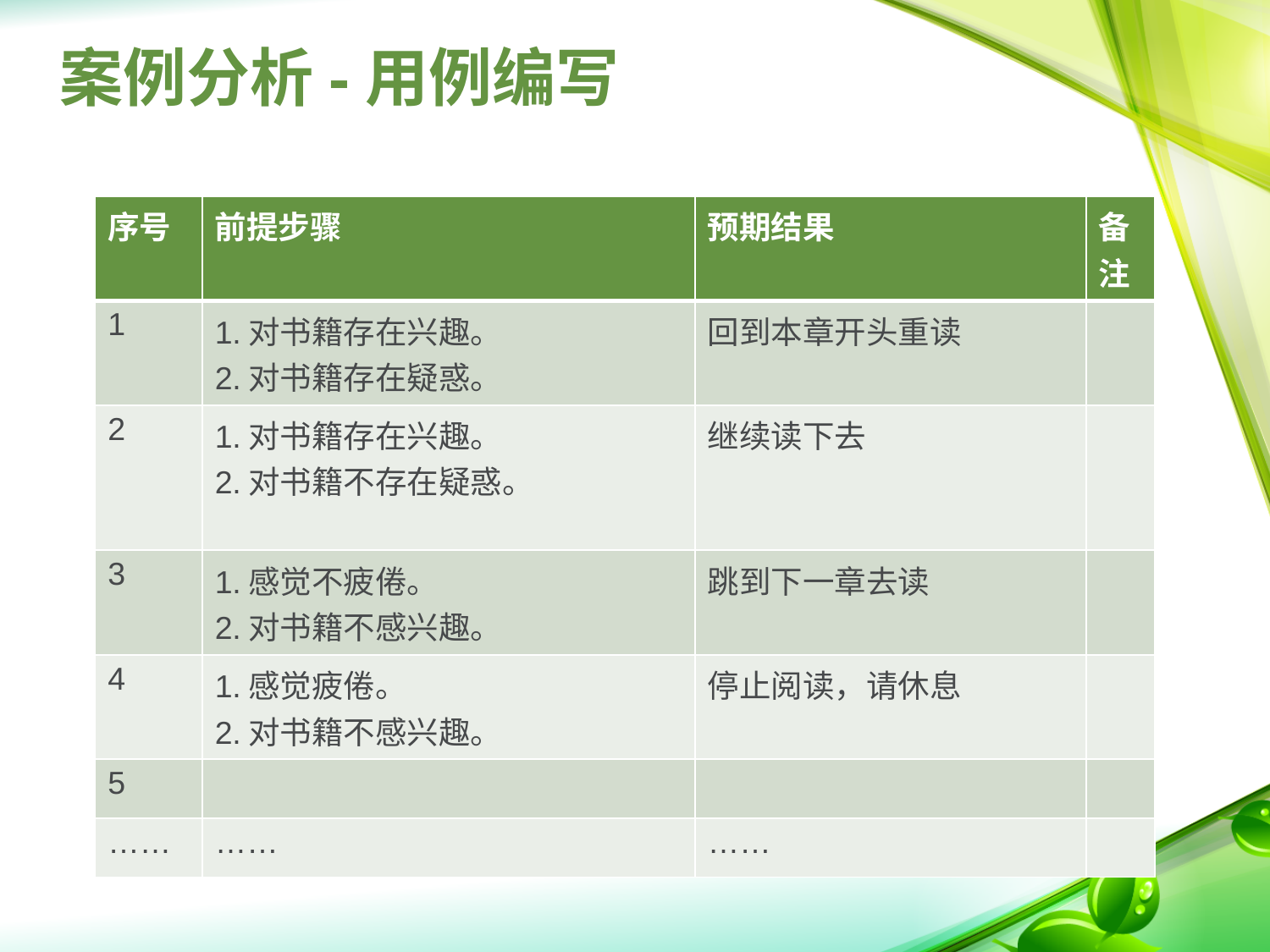

# 案例分析-用例编写
| 序号 | 前提步骤 | 预期结果 | 备注 |
| --- | --- | --- | --- |
| 1 | 1.对书籍存在兴趣。 2.对书籍存在疑惑。 | 回到本章开头重读 |  |
| 2 | 1.对书籍存在兴趣。 2.对书籍不存在疑惑。 | 继续读下去 |  |
| 3 | 1.感觉不疲倦。 2.对书籍不感兴趣。 | 跳到下一章去读 |  |
| 4 | 1.感觉疲倦。 2.对书籍不感兴趣。 | 停止阅读，请休息 |  |
| 5 |  |  |  |
| …… | …… | …… |  |